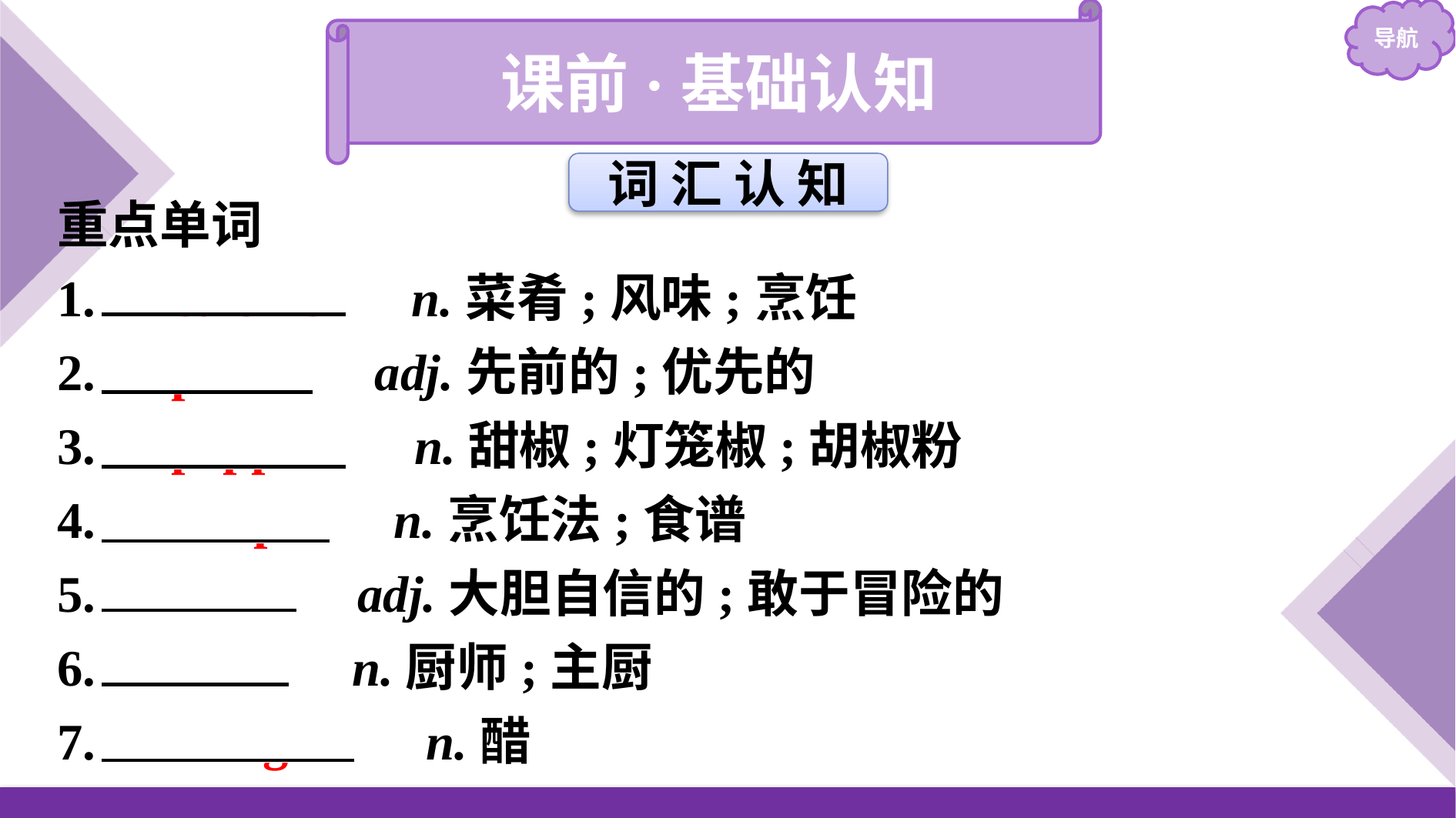

课前·基础认知
词 汇 认 知
重点单词
1.　cuisine　 n.菜肴;风味;烹饪
2.　prior　 adj.先前的;优先的
3.　pepper　 n.甜椒;灯笼椒;胡椒粉
4.　recipe　 n.烹饪法;食谱
5.　bold　 adj.大胆自信的;敢于冒险的
6.　chef　 n.厨师;主厨
7.　vinegar　 n.醋